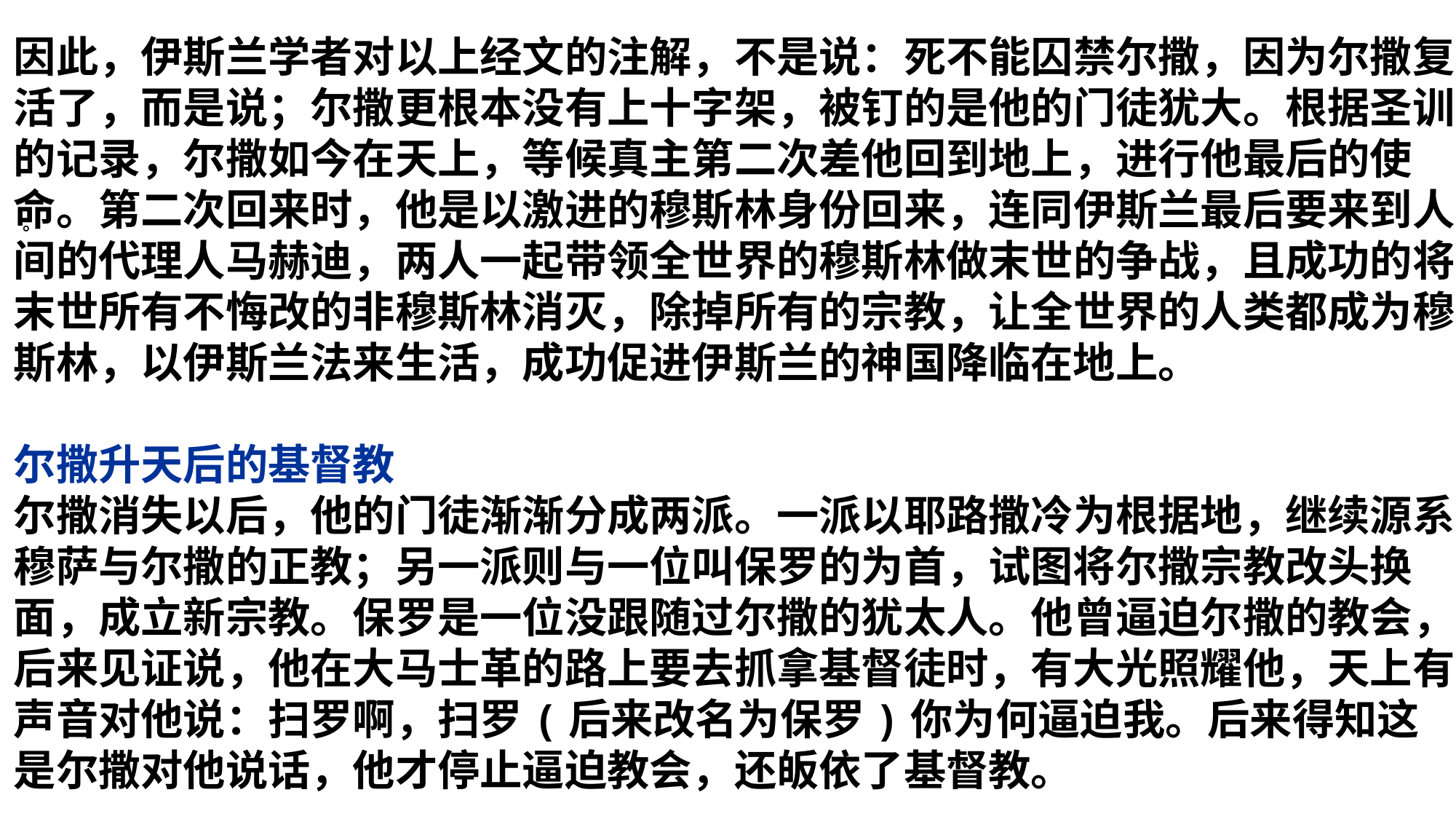

因此，伊斯兰学者对以上经文的注解，不是说：死不能囚禁尔撒，因为尔撒复活了，而是说；尔撒更根本没有上十字架，被钉的是他的门徒犹大。根据圣训的记录，尔撒如今在天上，等候真主第二次差他回到地上，进行他最后的使命。第二次回来时，他是以激进的穆斯林身份回来，连同伊斯兰最后要来到人间的代理人马赫迪，两人一起带领全世界的穆斯林做末世的争战，且成功的将末世所有不悔改的非穆斯林消灭，除掉所有的宗教，让全世界的人类都成为穆斯林，以伊斯兰法来生活，成功促进伊斯兰的神国降临在地上。

尔撒升天后的基督教
尔撒消失以后，他的门徒渐渐分成两派。一派以耶路撒冷为根据地，继续源系穆萨与尔撒的正教；另一派则与一位叫保罗的为首，试图将尔撒宗教改头换面，成立新宗教。保罗是一位没跟随过尔撒的犹太人。他曾逼迫尔撒的教会，后来见证说，他在大马士革的路上要去抓拿基督徒时，有大光照耀他，天上有声音对他说：扫罗啊，扫罗(后来改名为保罗)你为何逼迫我。后来得知这是尔撒对他说话，他才停止逼迫教会，还皈依了基督教。
。